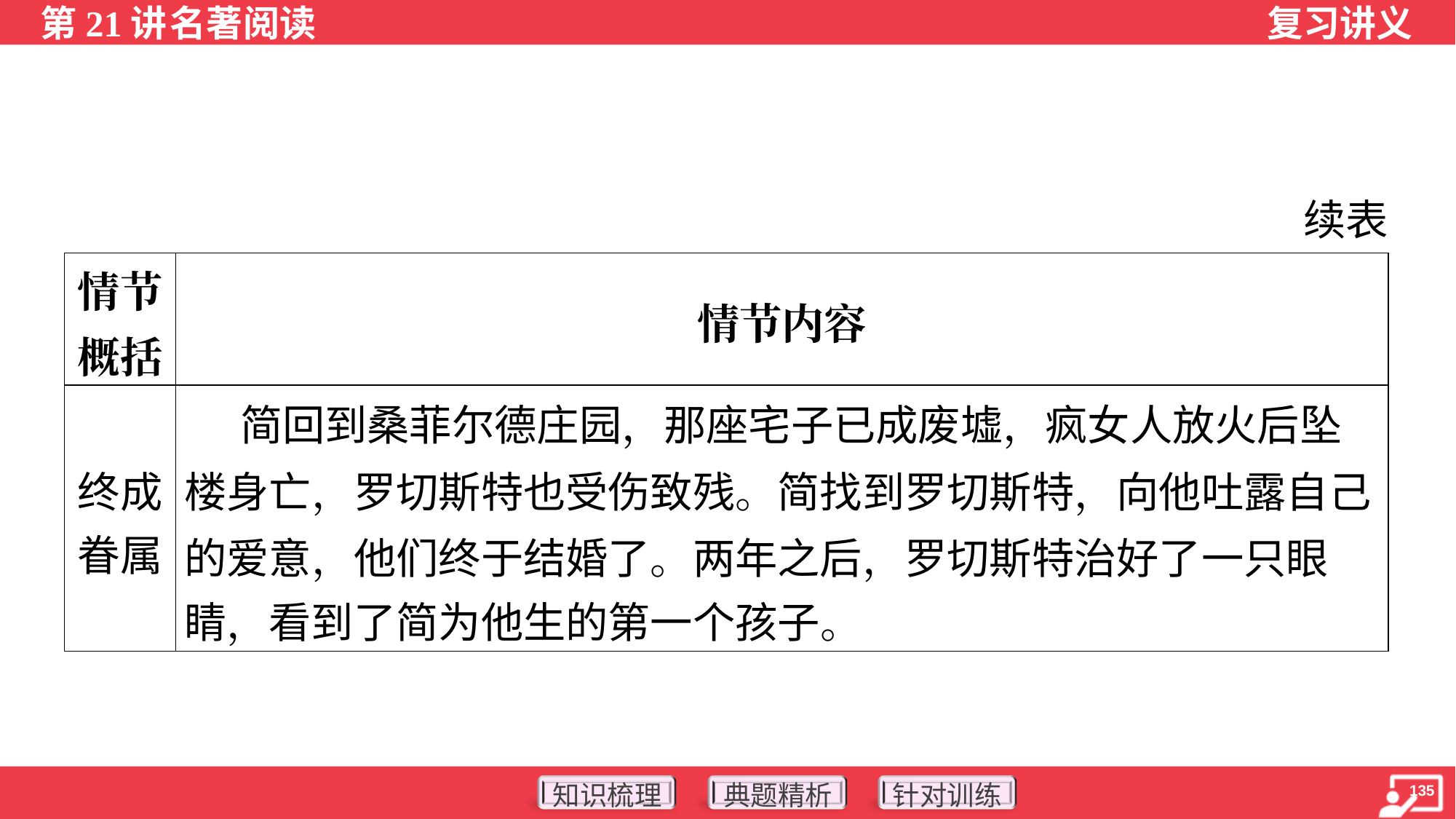

续表
| 情节 概括 | 情节内容 |
| --- | --- |
| 终成 眷属 | 简回到桑菲尔德庄园，那座宅子已成废墟，疯女人放火后坠 楼身亡，罗切斯特也受伤致残。简找到罗切斯特，向他吐露自己 的爱意，他们终于结婚了。两年之后，罗切斯特治好了一只眼 睛，看到了简为他生的第一个孩子。 |